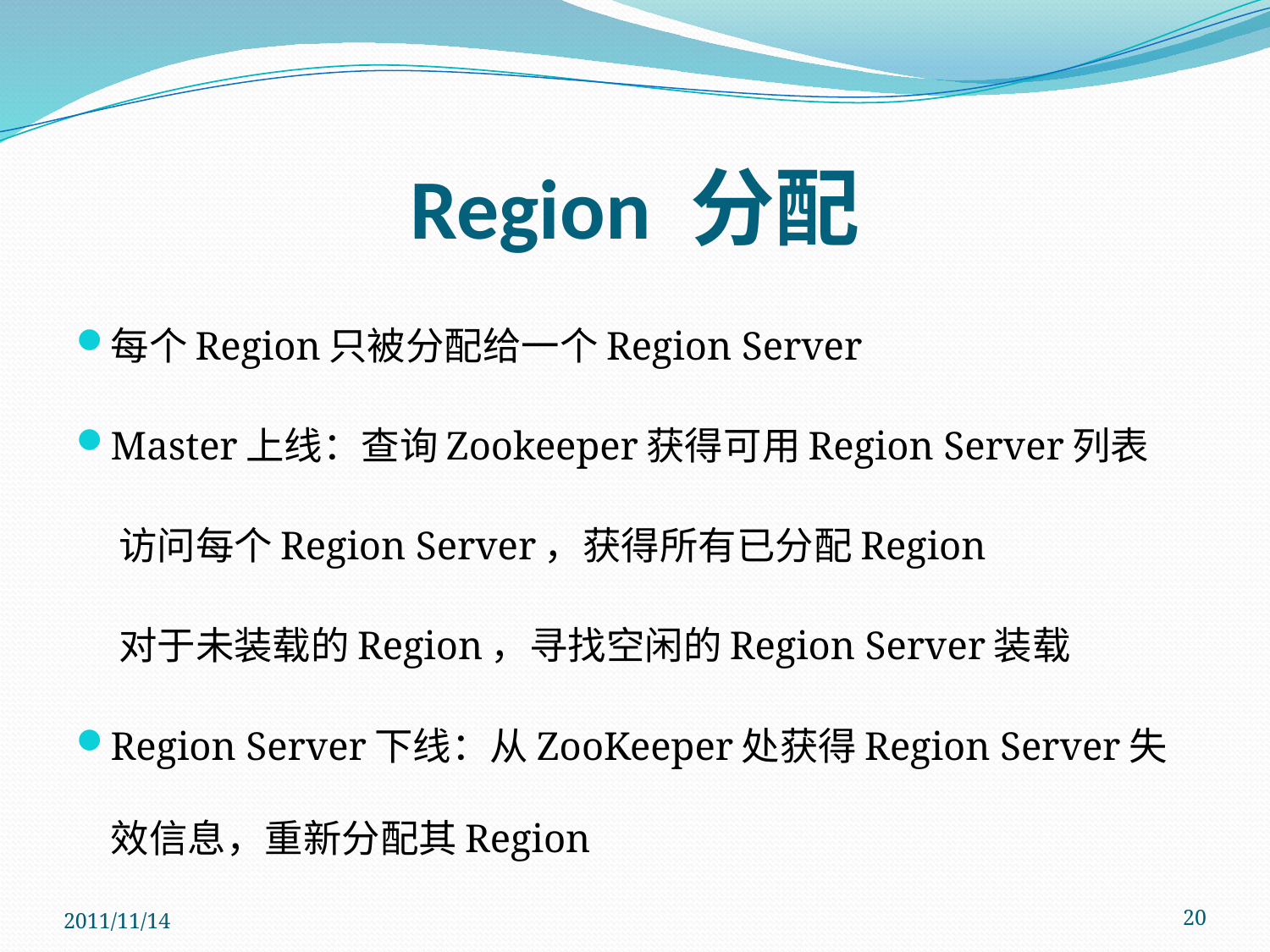

# Region 分配
每个Region只被分配给一个Region Server
Master上线：查询Zookeeper获得可用Region Server列表
    访问每个Region Server，获得所有已分配Region
    对于未装载的Region，寻找空闲的Region Server装载
Region Server下线：从ZooKeeper处获得Region Server失效信息，重新分配其Region
2011/11/14
20